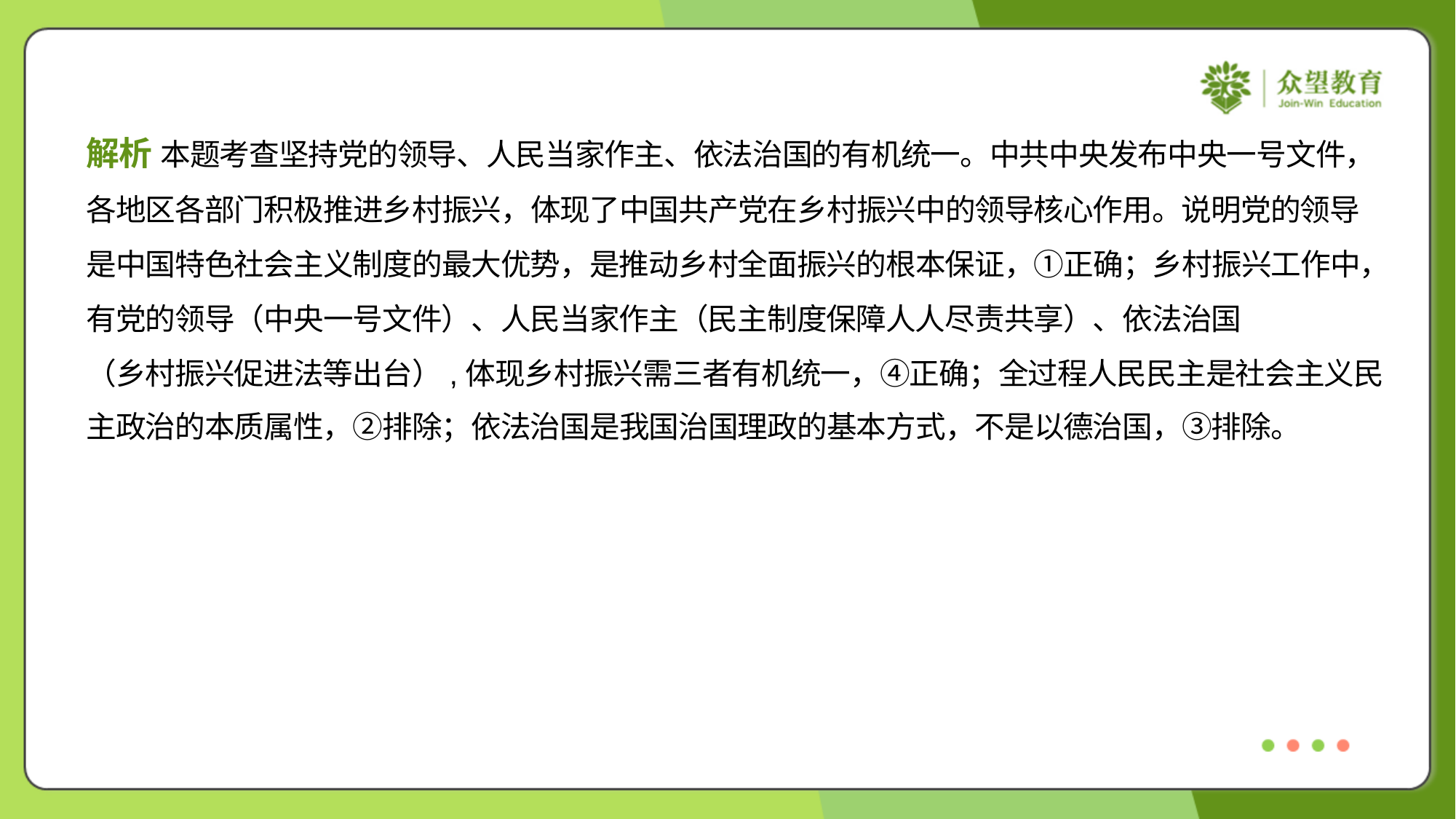

解析 本题考查坚持党的领导、人民当家作主、依法治国的有机统一。中共中央发布中央一号文件，
各地区各部门积极推进乡村振兴，体现了中国共产党在乡村振兴中的领导核心作用。说明党的领导
是中国特色社会主义制度的最大优势，是推动乡村全面振兴的根本保证，①正确；乡村振兴工作中，
有党的领导（中央一号文件）、人民当家作主（民主制度保障人人尽责共享）、依法治国
（乡村振兴促进法等出台）,体现乡村振兴需三者有机统一，④正确；全过程人民民主是社会主义民
主政治的本质属性，②排除；依法治国是我国治国理政的基本方式，不是以德治国，③排除。